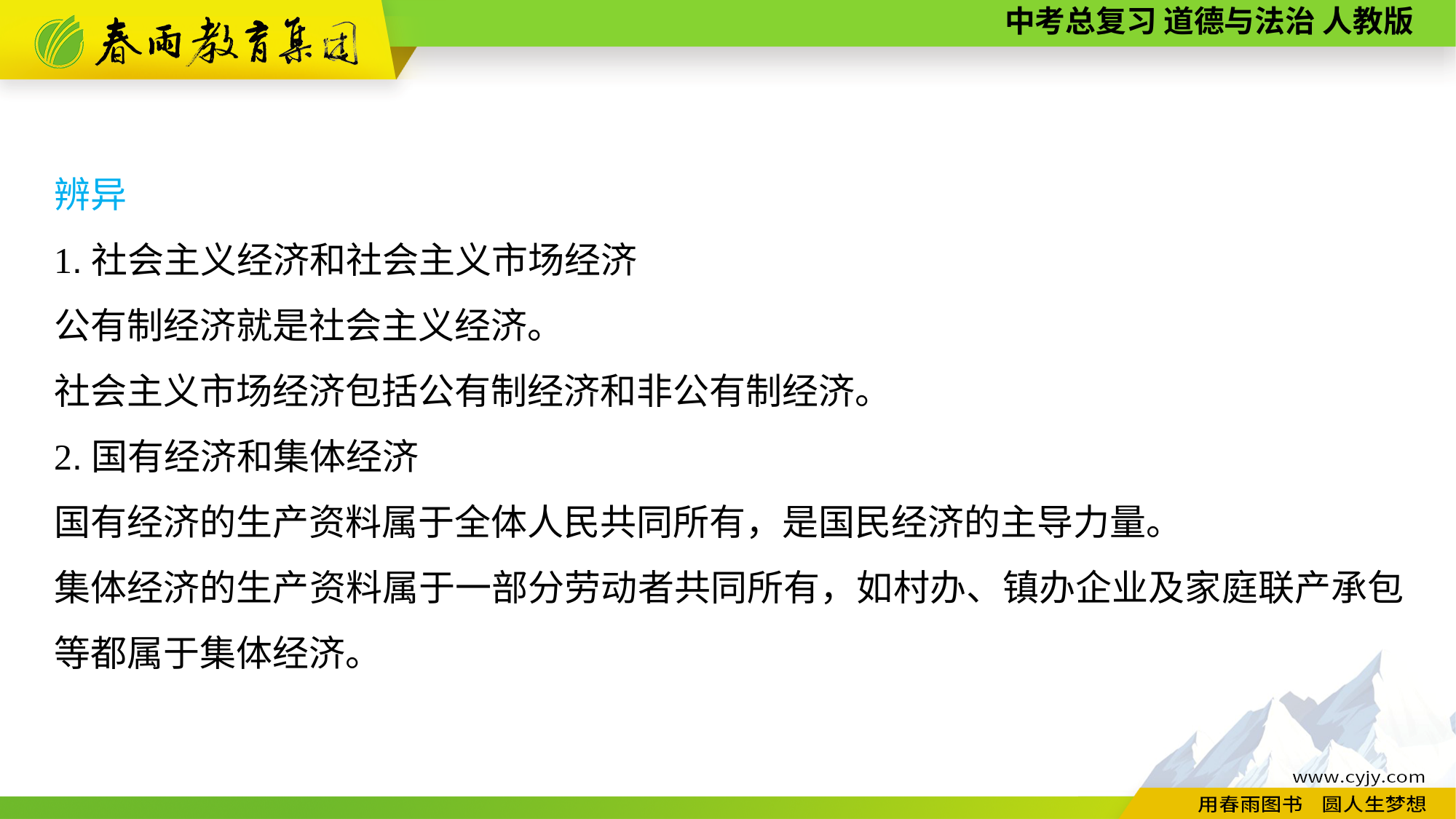

辨异
1.社会主义经济和社会主义市场经济
公有制经济就是社会主义经济。
社会主义市场经济包括公有制经济和非公有制经济。
2.国有经济和集体经济
国有经济的生产资料属于全体人民共同所有，是国民经济的主导力量。
集体经济的生产资料属于一部分劳动者共同所有，如村办、镇办企业及家庭联产承包等都属于集体经济。